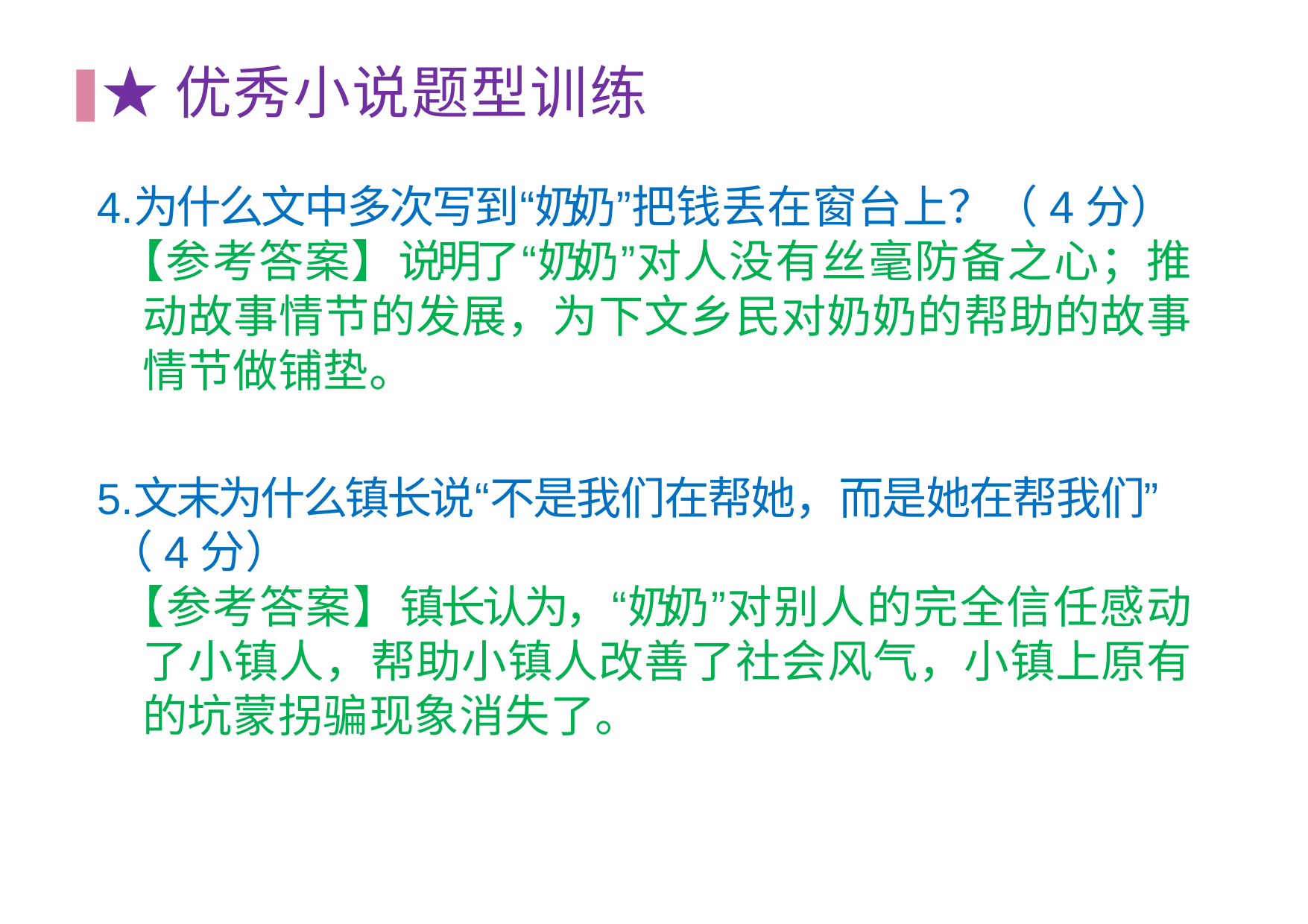

# ★优秀⼩说题型训练

为什么⽂中多次写到“奶奶”把钱丢在窗台上？（4分）
【参考答案】说明了“奶奶”对⼈没有丝毫防备之⼼；推 动故事情节的发展，为下⽂乡民对奶奶的帮助的故事 情节做铺垫。

⽂末为什么镇长说“不是我们在帮她，⽽是她在帮我们”
（4分）
【参考答案】镇长认为，“奶奶”对别⼈的完全信任感动 了⼩镇⼈，帮助⼩镇⼈改善了社会风⽓，⼩镇上原有 的坑蒙拐骗现象消失了。